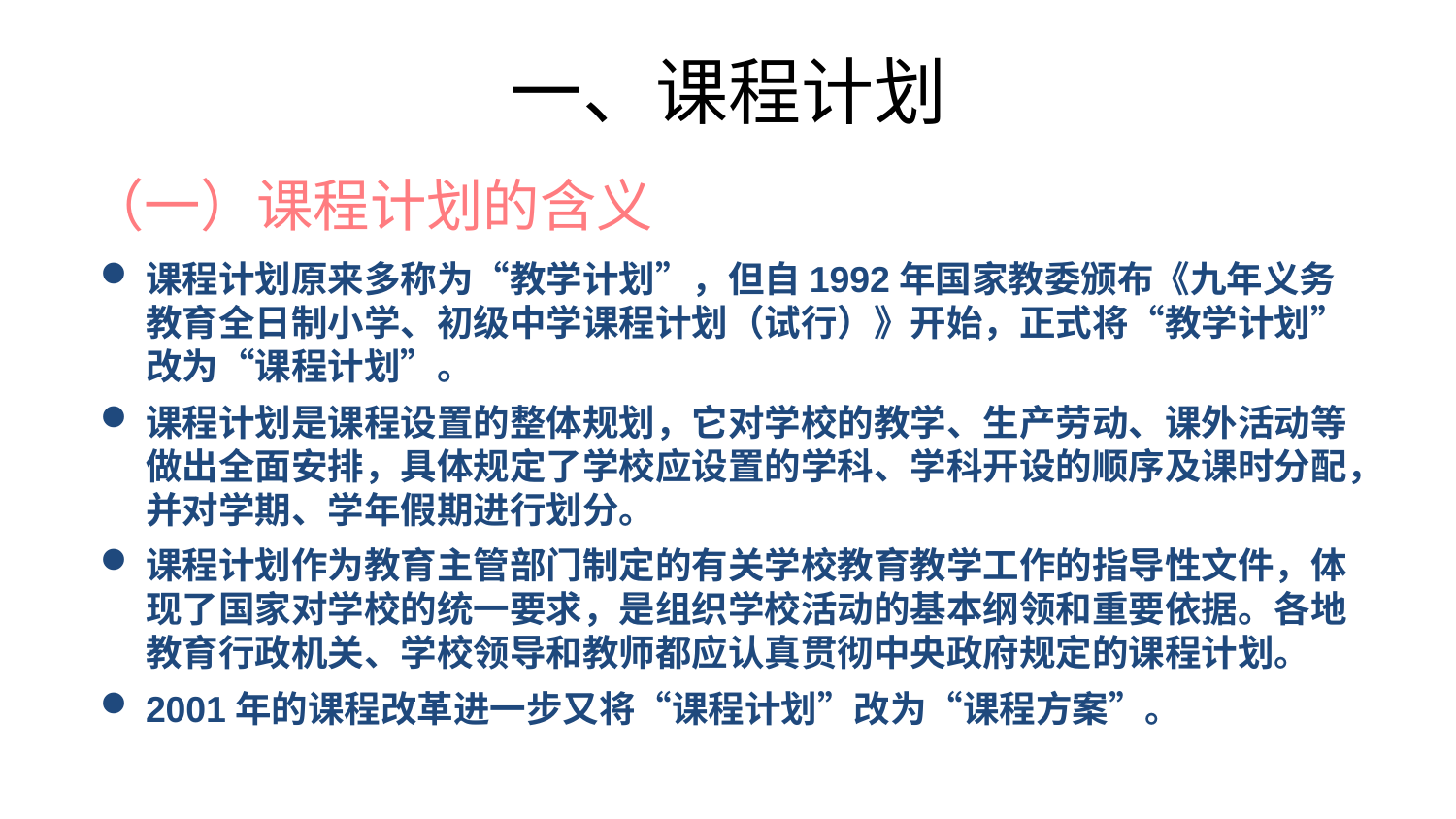

一、课程计划
# （一）课程计划的含义
课程计划原来多称为“教学计划”，但自1992年国家教委颁布《九年义务教育全日制小学、初级中学课程计划（试行）》开始，正式将“教学计划”改为“课程计划”。
课程计划是课程设置的整体规划，它对学校的教学、生产劳动、课外活动等做出全面安排，具体规定了学校应设置的学科、学科开设的顺序及课时分配，并对学期、学年假期进行划分。
课程计划作为教育主管部门制定的有关学校教育教学工作的指导性文件，体现了国家对学校的统一要求，是组织学校活动的基本纲领和重要依据。各地教育行政机关、学校领导和教师都应认真贯彻中央政府规定的课程计划。
2001年的课程改革进一步又将“课程计划”改为“课程方案”。